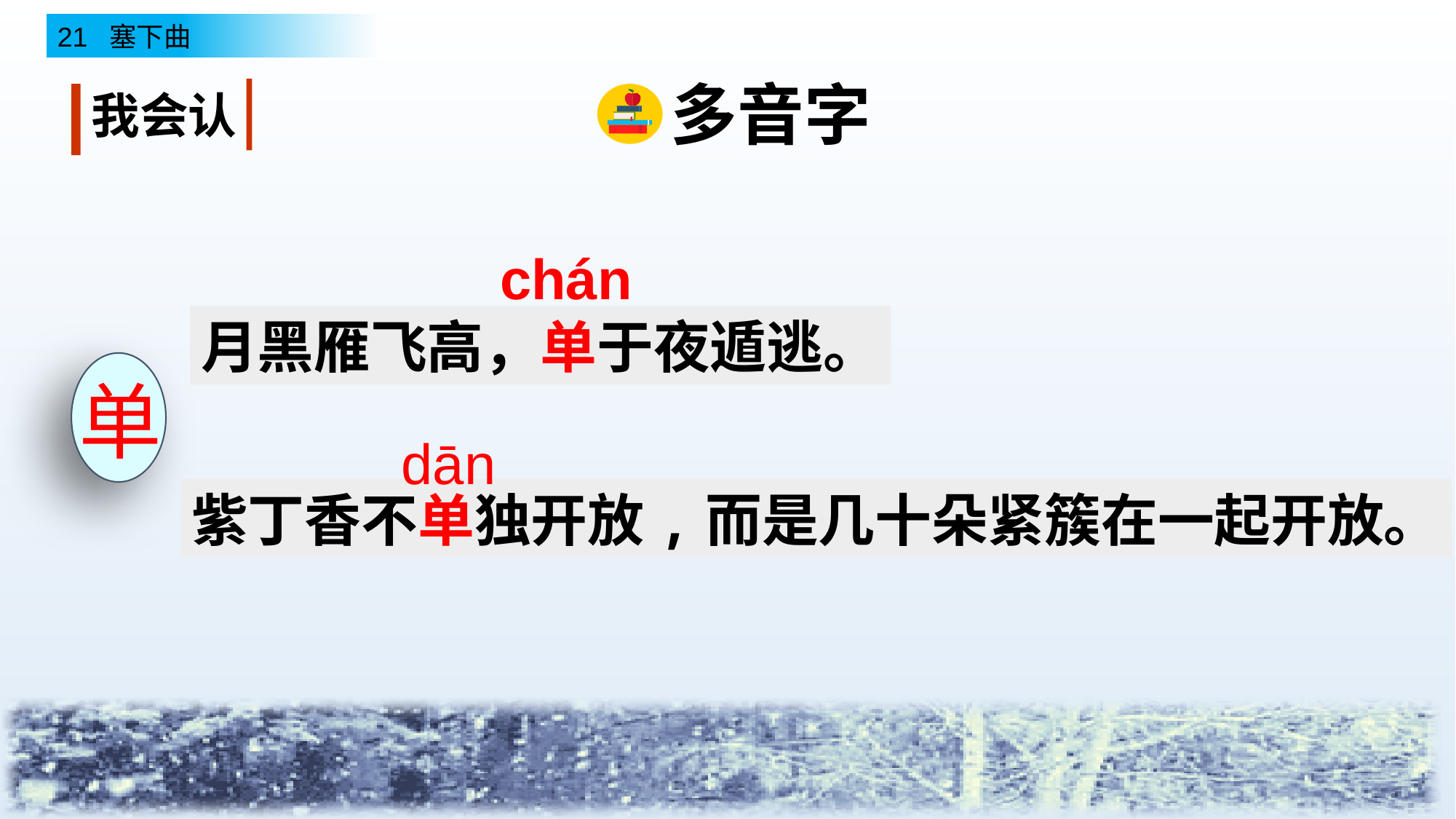

多音字

我会认

chán
月黑雁飞高，单于夜遁逃。

单
dān
紫丁香不单独开放,而是几十朵紧簇在一起开放。